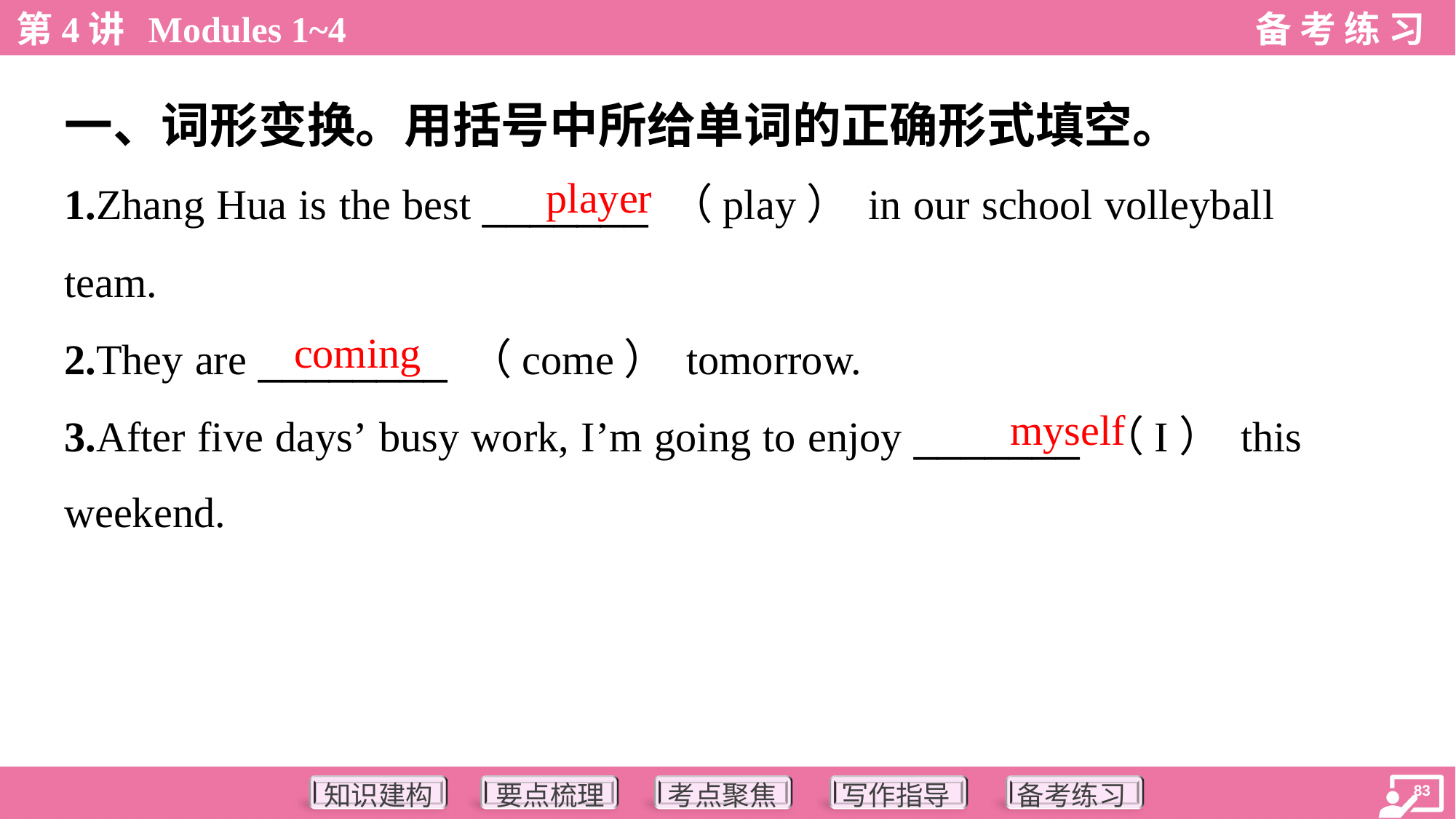

一、词形变换。用括号中所给单词的正确形式填空。
player
1.Zhang Hua is the best _______ （play） in our school volleyball
team.
2.They are ________ （come） tomorrow.
3.After five days’ busy work, I’m going to enjoy _______ （I） this
weekend.
coming
myself